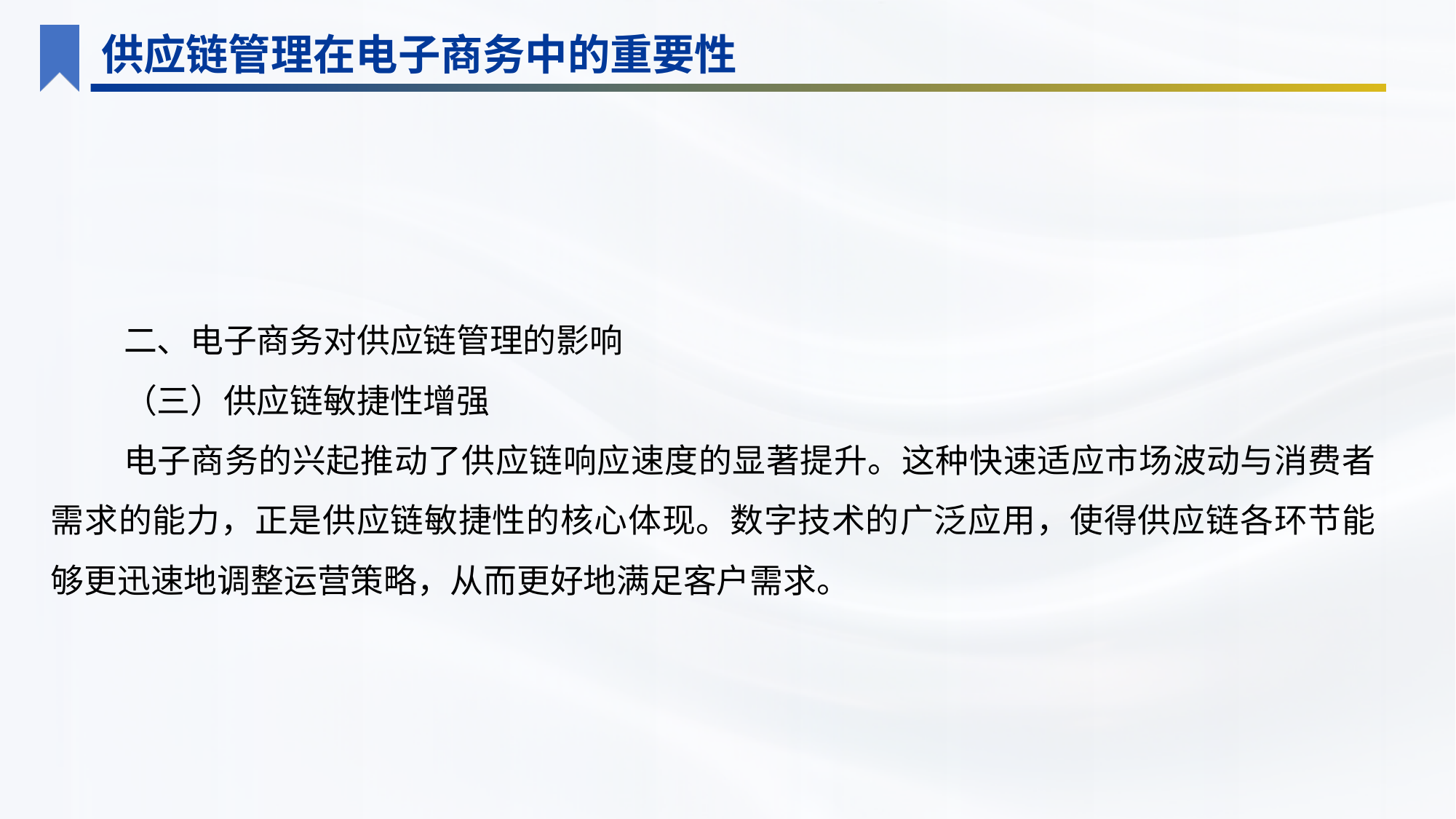

供应链管理在电子商务中的重要性
二、电子商务对供应链管理的影响
（三）供应链敏捷性增强
电子商务的兴起推动了供应链响应速度的显著提升。这种快速适应市场波动与消费者需求的能力，正是供应链敏捷性的核心体现。数字技术的广泛应用，使得供应链各环节能够更迅速地调整运营策略，从而更好地满足客户需求。